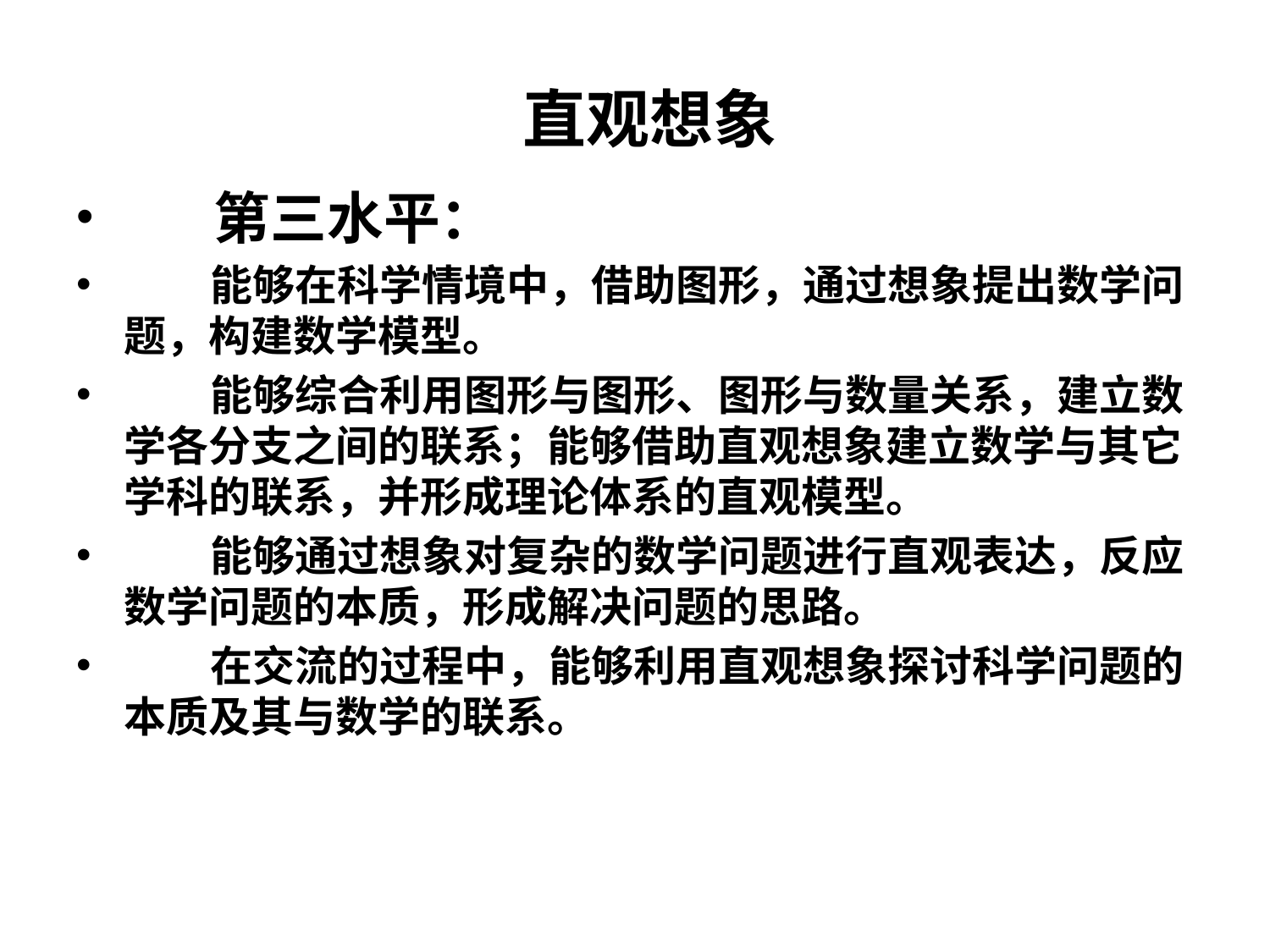

# 直观想象
       第三水平：
        能够在科学情境中，借助图形，通过想象提出数学问题，构建数学模型。
        能够综合利用图形与图形、图形与数量关系，建立数学各分支之间的联系；能够借助直观想象建立数学与其它学科的联系，并形成理论体系的直观模型。
        能够通过想象对复杂的数学问题进行直观表达，反应数学问题的本质，形成解决问题的思路。
        在交流的过程中，能够利用直观想象探讨科学问题的本质及其与数学的联系。